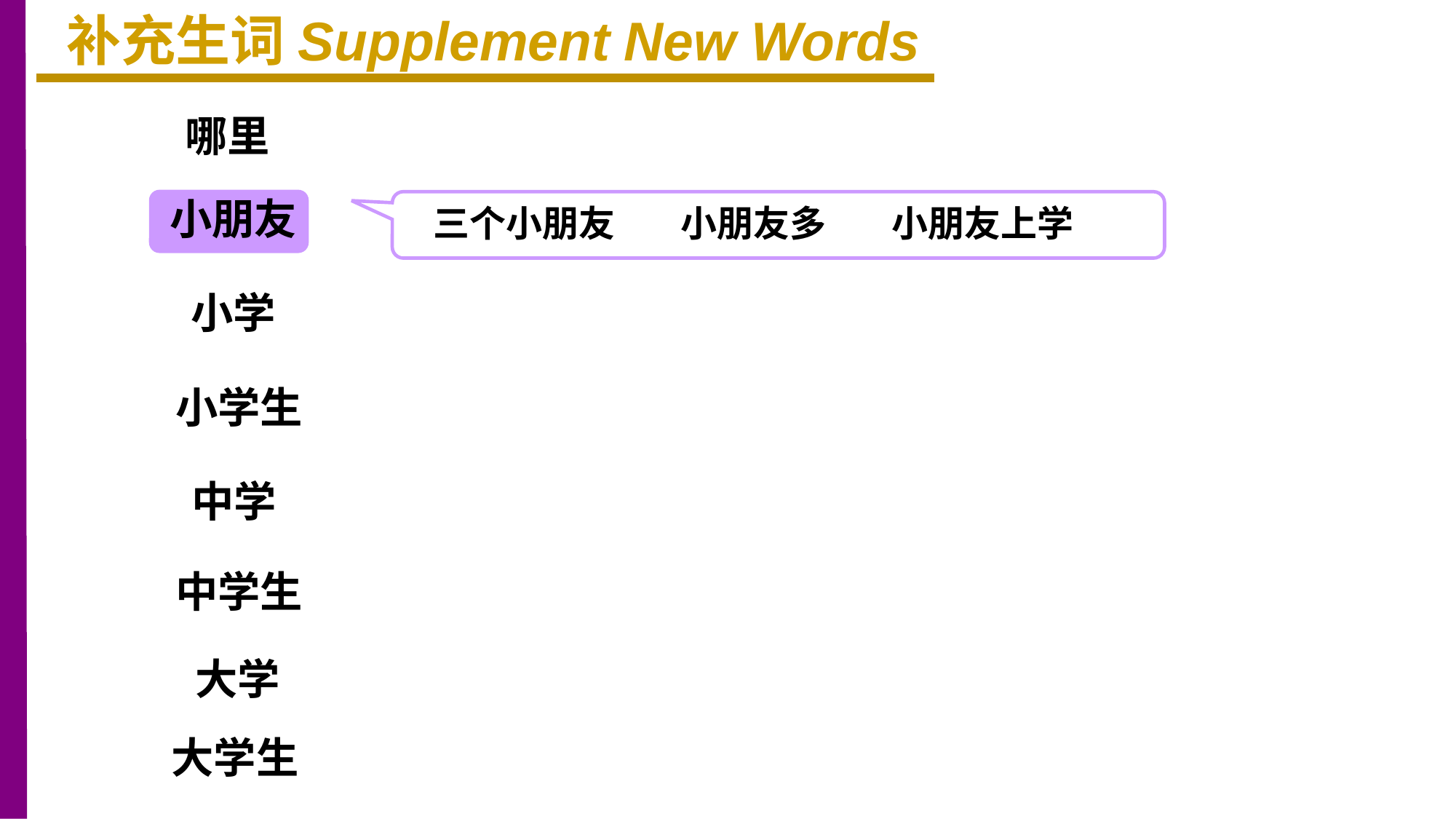

补充生词Supplement New Words
哪里
小朋友

三个小朋友        小朋友多        小朋友上学
小学
小学生
中学
中学生
大学
大学生